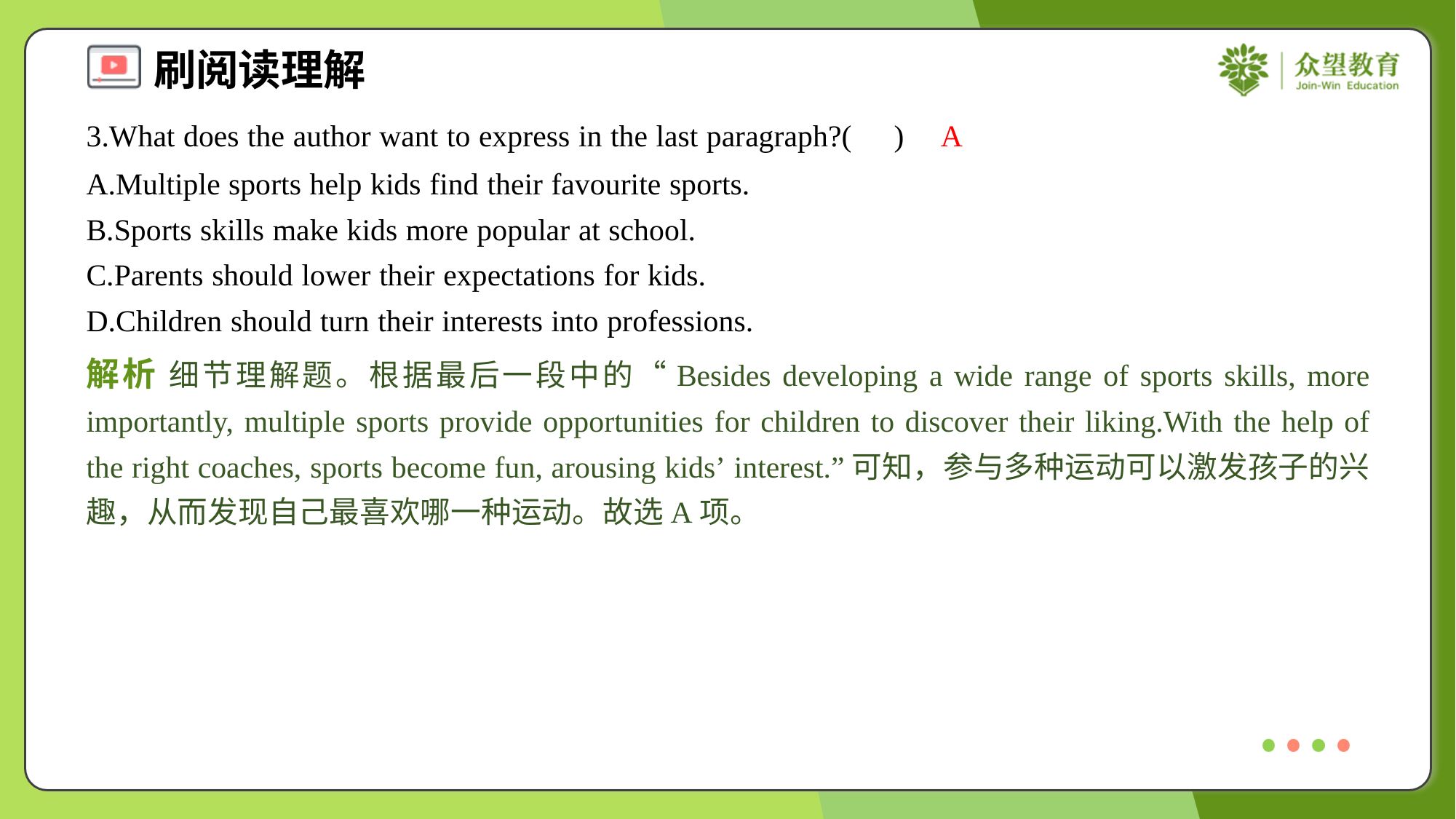

3.What does the author want to express in the last paragraph?(     )
A
A.Multiple sports help kids find their favourite sports.
B.Sports skills make kids more popular at school.
C.Parents should lower their expectations for kids.
D.Children should turn their interests into professions.
解析 细节理解题。根据最后一段中的“Besides developing a wide range of sports skills, more importantly, multiple sports provide opportunities for children to discover their liking.With the help of the right coaches, sports become fun, arousing kids’ interest.”可知，参与多种运动可以激发孩子的兴趣，从而发现自己最喜欢哪一种运动。故选A项。